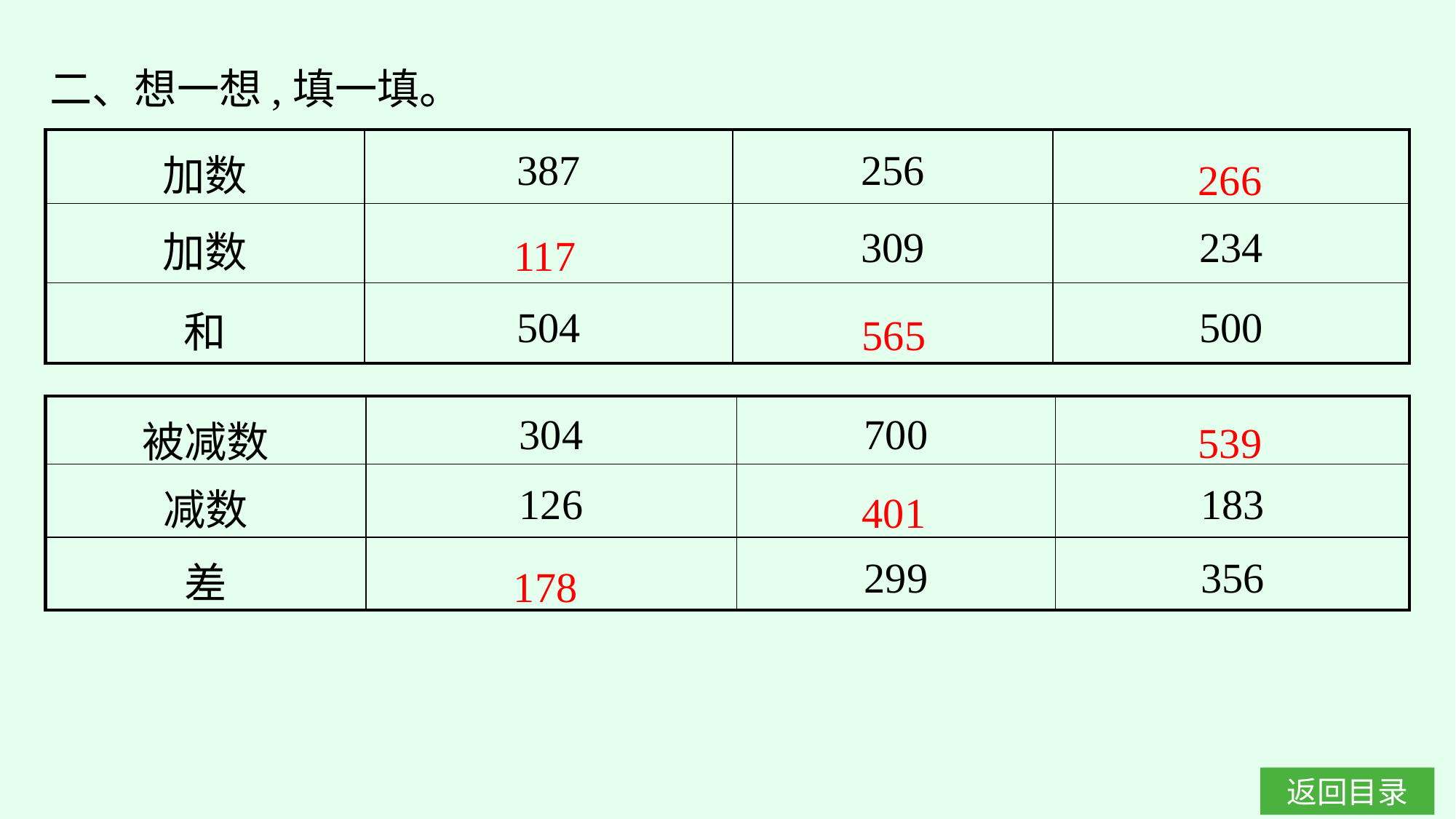

二、想一想,填一填。
| 加数 | 387 | 256 |  |
| --- | --- | --- | --- |
| 加数 |  | 309 | 234 |
| 和 | 504 |  | 500 |
266
117
565
539
| 被减数 | 304 | 700 |  |
| --- | --- | --- | --- |
| 减数 | 126 |  | 183 |
| 差 |  | 299 | 356 |
401
178